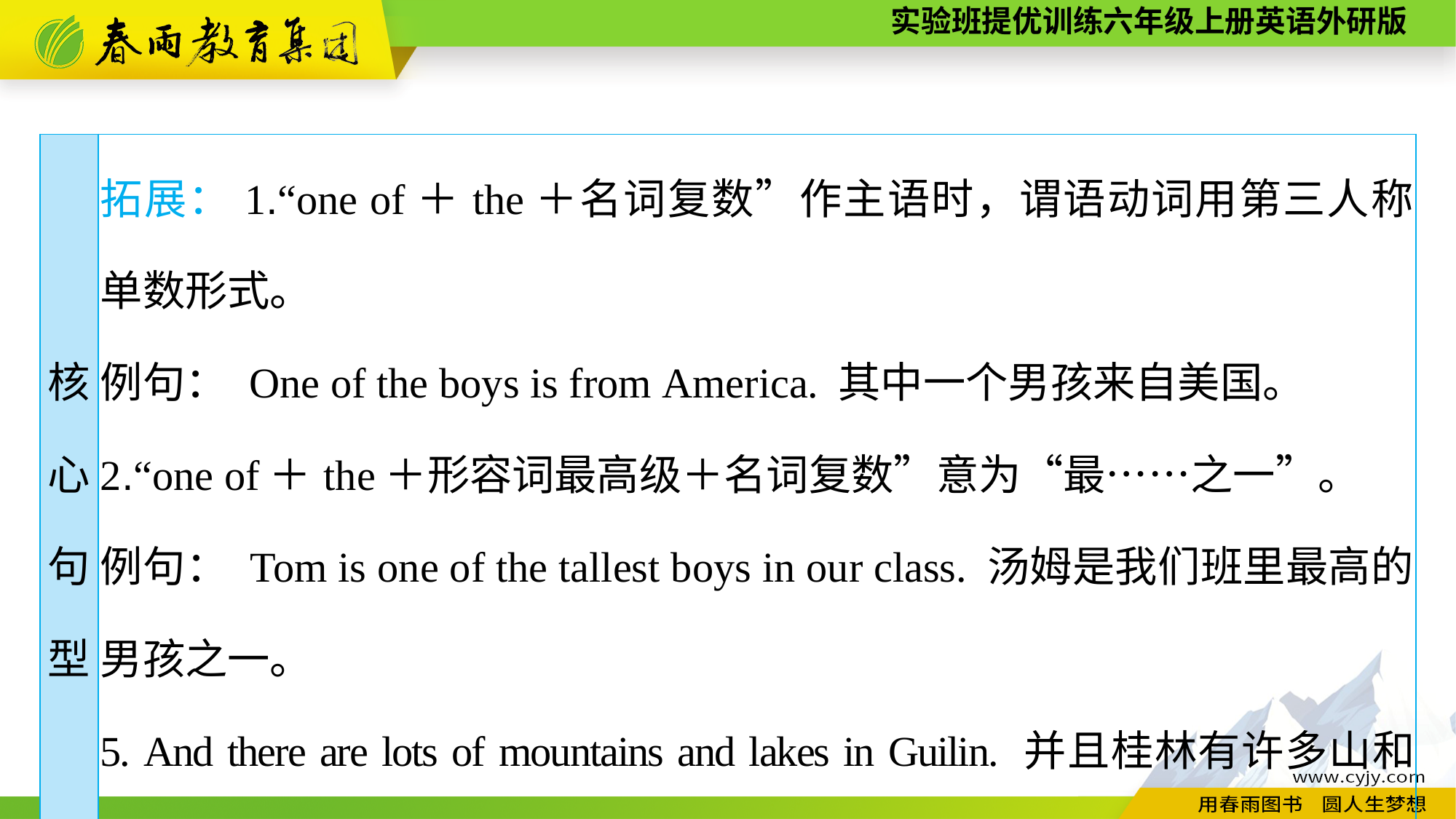

| 核 心 句 型 | 拓展：1.“one of＋the＋名词复数”作主语时，谓语动词用第三人称单数形式。 例句： One of the boys is from America. 其中一个男孩来自美国。 2.“one of＋the＋形容词最高级＋名词复数”意为“最……之一”。 例句： Tom is one of the tallest boys in our class. 汤姆是我们班里最高的男孩之一。 5. And there are lots of mountains and lakes in Guilin. 并且桂林有许多山和湖。 |
| --- | --- |